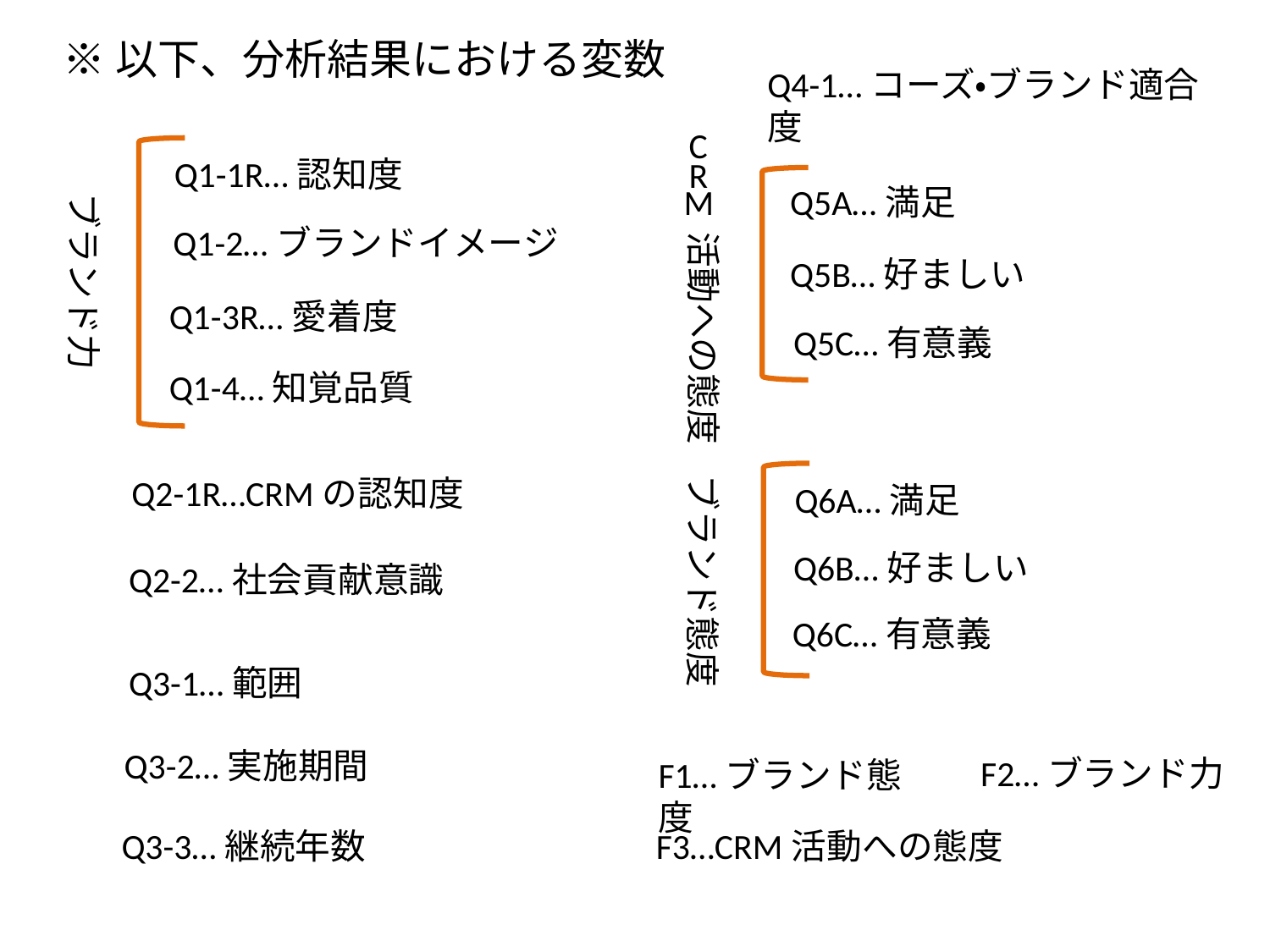

※以下、分析結果における変数
Q4-1…コーズ・ブランド適合度
C

Q1-1R…認知度
R

M
Q5A…満足
ブランド力
Q1-2…ブランドイメージ
活動への態度
Q5B…好ましい
Q1-3R…愛着度
Q5C…有意義
Q1-4…知覚品質
ブランド態度

Q2-1R…CRMの認知度
Q6A…満足
Q6B…好ましい
Q2-2…社会貢献意識
Q6C…有意義
Q3-1…範囲
Q3-2…実施期間
F2…ブランド力
F1…ブランド態度
F3…CRM活動への態度
Q3-3…継続年数